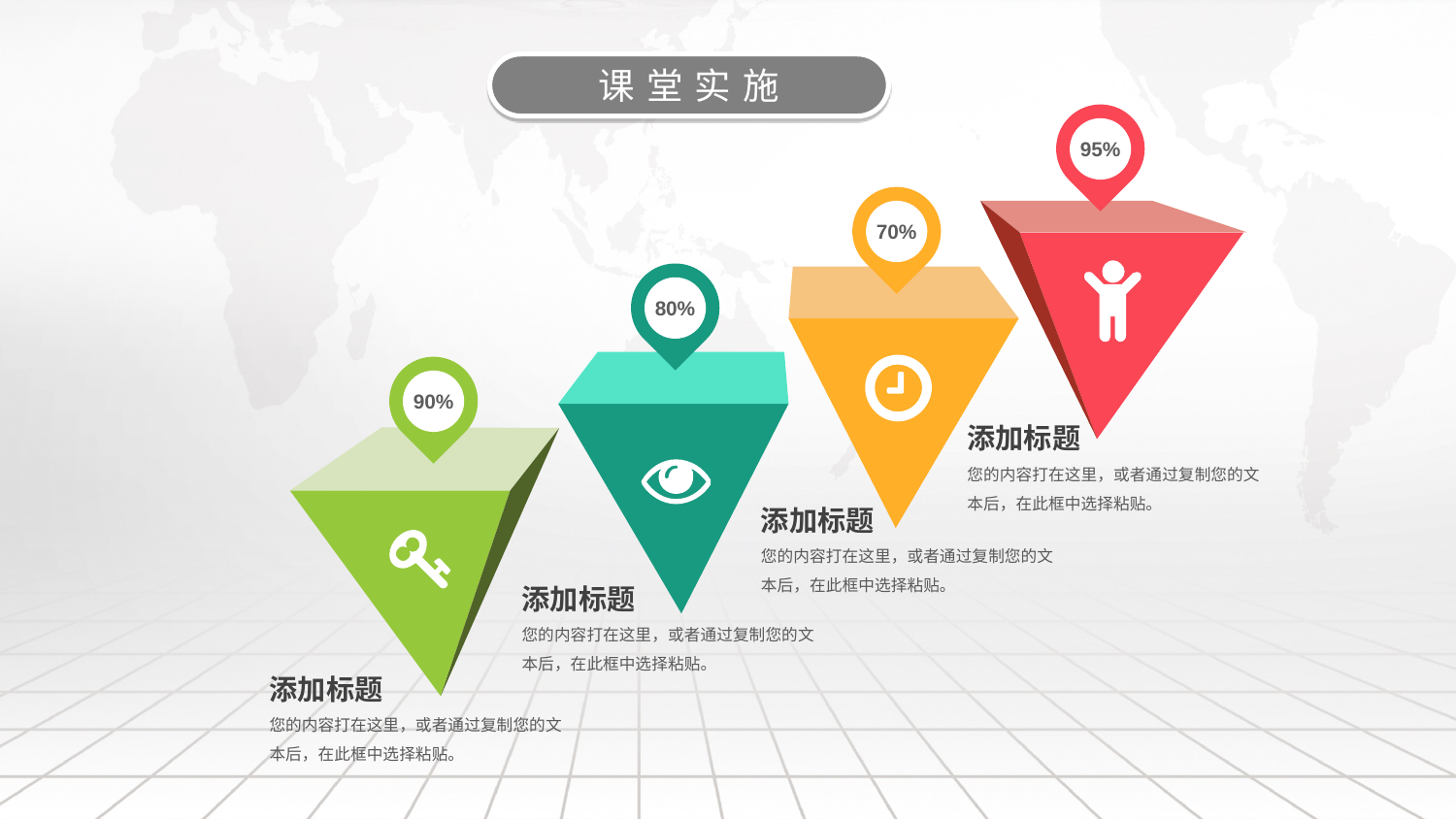

课堂实施

95%

70%

80%

90%
添加标题
您的内容打在这里，或者通过复制您的文本后，在此框中选择粘贴。

添加标题
您的内容打在这里，或者通过复制您的文本后，在此框中选择粘贴。

添加标题
您的内容打在这里，或者通过复制您的文本后，在此框中选择粘贴。
添加标题
您的内容打在这里，或者通过复制您的文本后，在此框中选择粘贴。